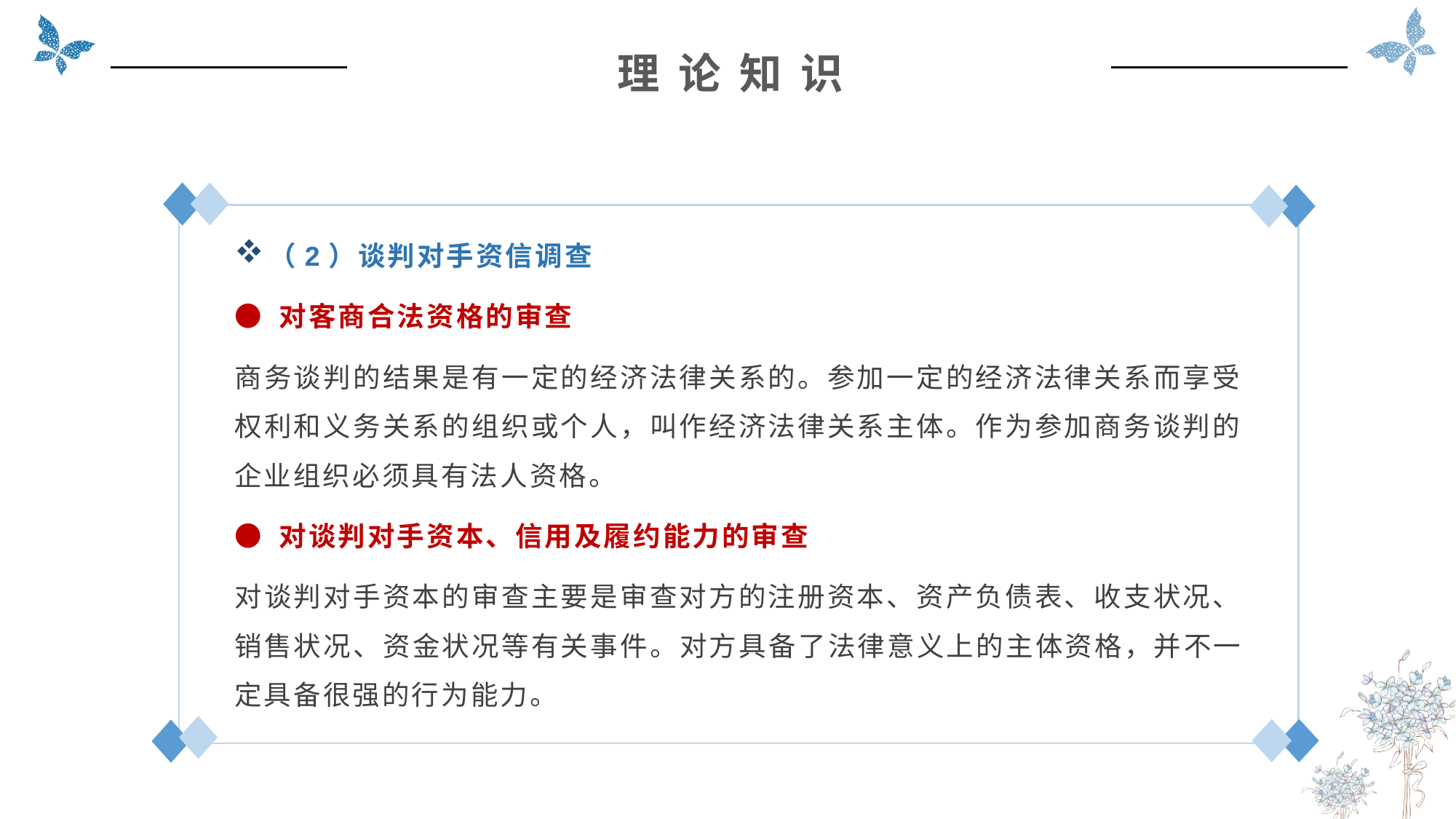

理 论 知 识

（2）谈判对手资信调查
● 对客商合法资格的审查
商务谈判的结果是有一定的经济法律关系的。参加一定的经济法律关系而享受权利和义务关系的组织或个人，叫作经济法律关系主体。作为参加商务谈判的企业组织必须具有法人资格。
● 对谈判对手资本、信用及履约能力的审查
对谈判对手资本的审查主要是审查对方的注册资本、资产负债表、收支状况、销售状况、资金状况等有关事件。对方具备了法律意义上的主体资格，并不一定具备很强的行为能力。